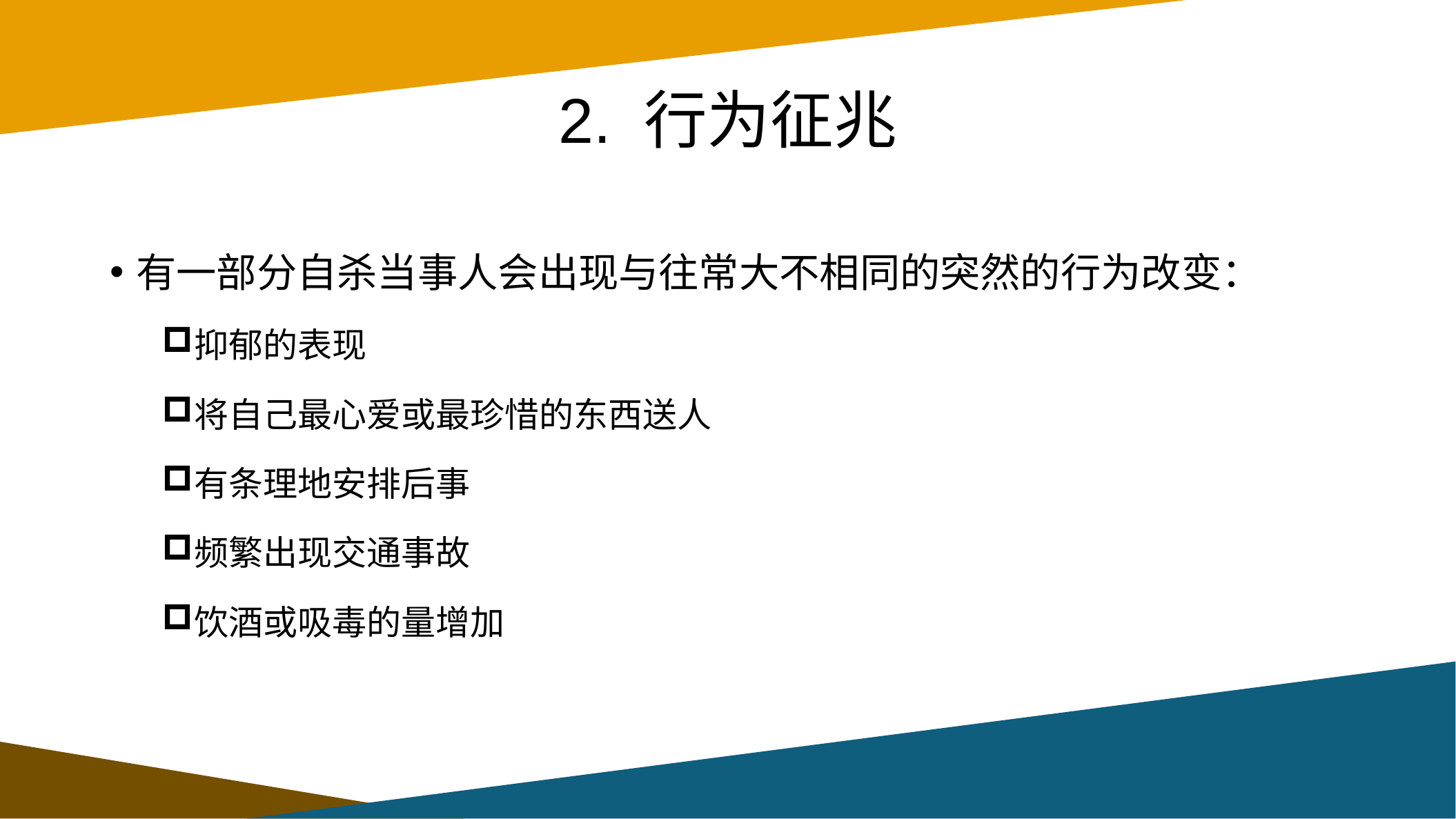

# 2. 行为征兆
有一部分自杀当事人会出现与往常大不相同的突然的行为改变：
抑郁的表现
将自己最心爱或最珍惜的东西送人
有条理地安排后事
频繁出现交通事故
饮酒或吸毒的量增加